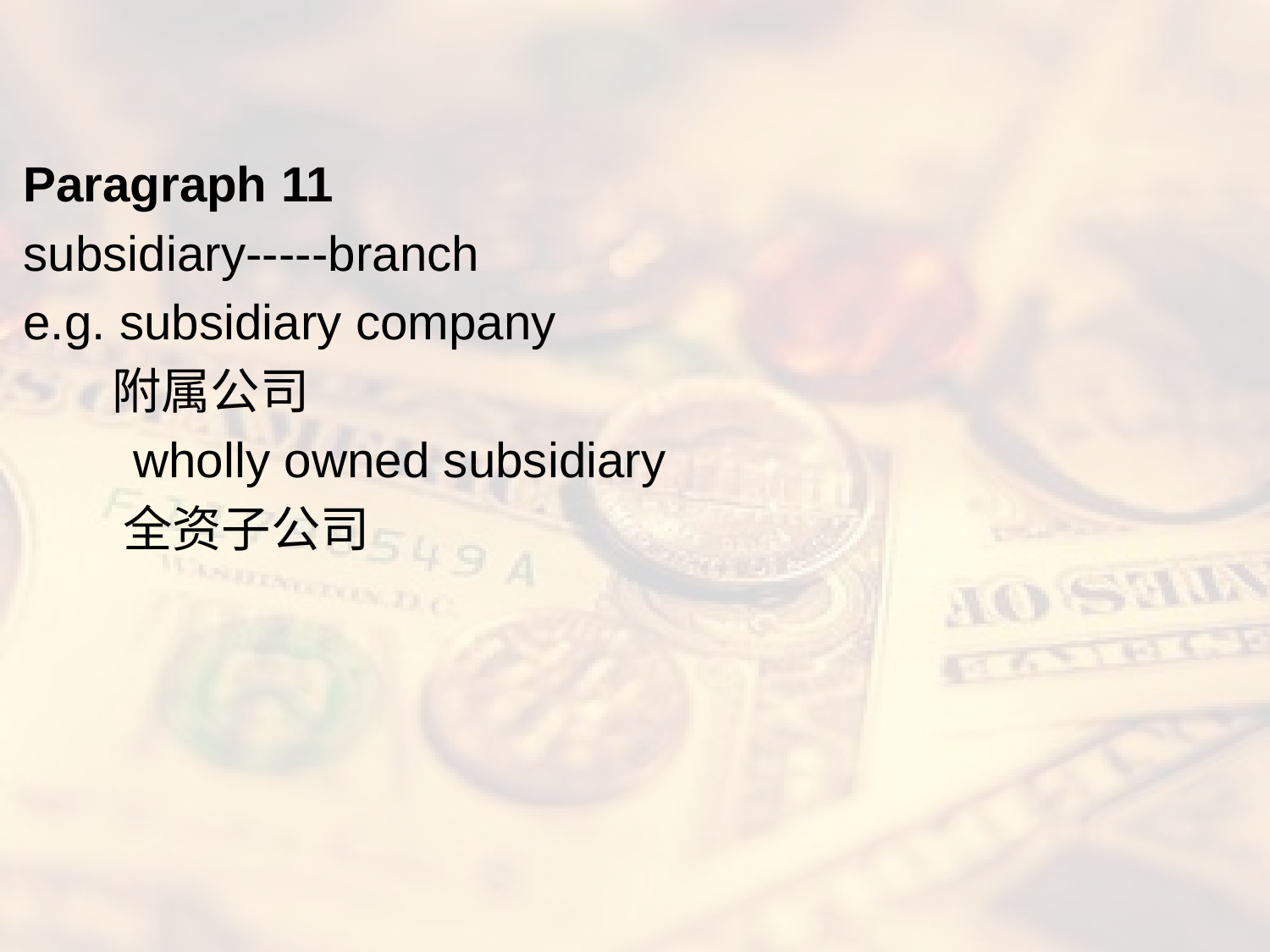

#
Paragraph 11
subsidiary-----branch
e.g. subsidiary company
       附属公司
        wholly owned subsidiary
        全资子公司